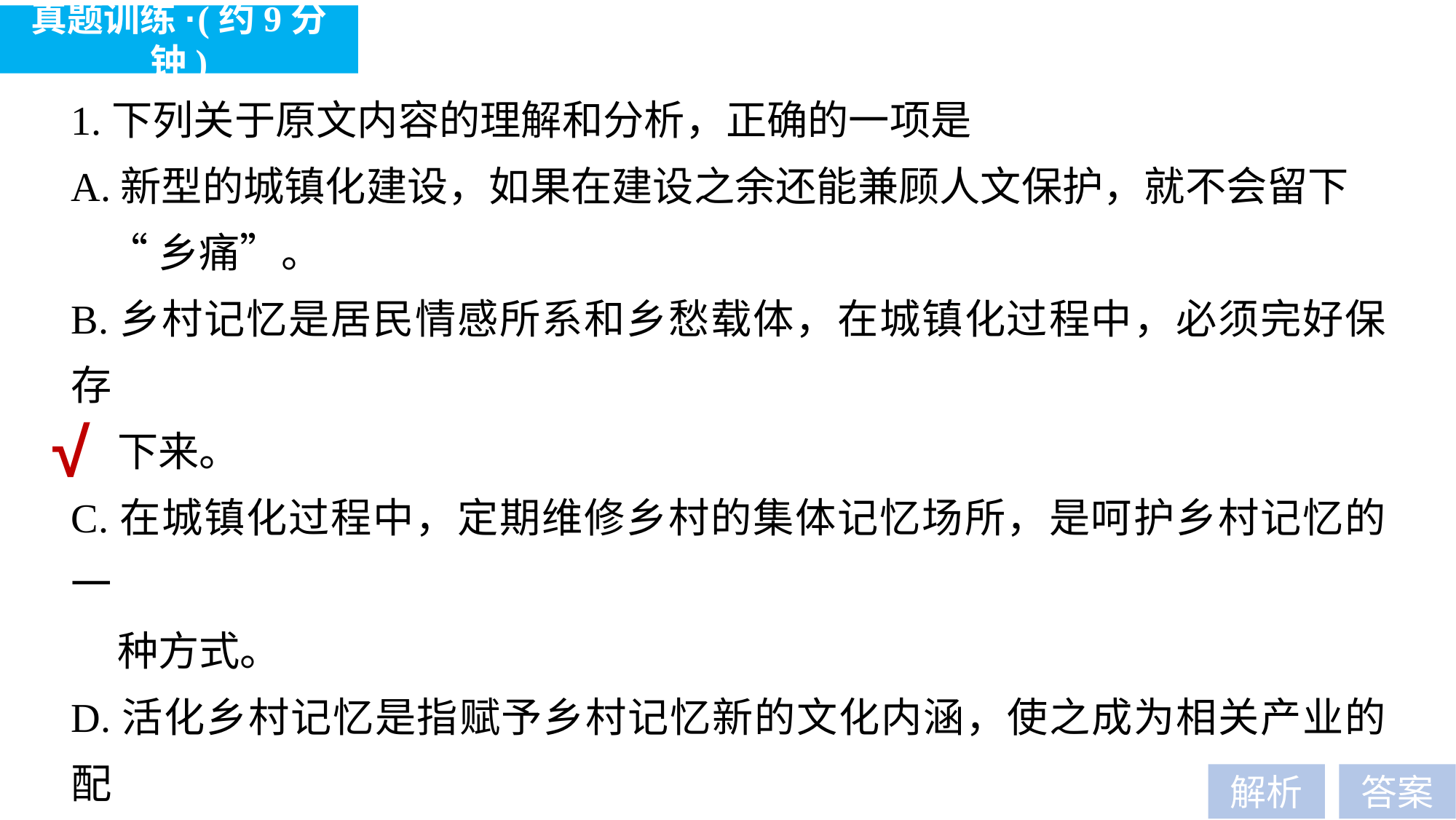

真题训练·(约9分钟)
1.下列关于原文内容的理解和分析，正确的一项是
A.新型的城镇化建设，如果在建设之余还能兼顾人文保护，就不会留下
    “乡痛”。
B.乡村记忆是居民情感所系和乡愁载体，在城镇化过程中，必须完好保存
    下来。
C.在城镇化过程中，定期维修乡村的集体记忆场所，是呵护乡村记忆的一
    种方式。
D.活化乡村记忆是指赋予乡村记忆新的文化内涵，使之成为相关产业的配
    套设施。
题型归类：信息筛选、整合和推断题
对应考点：C—(1)
√
解析
答案